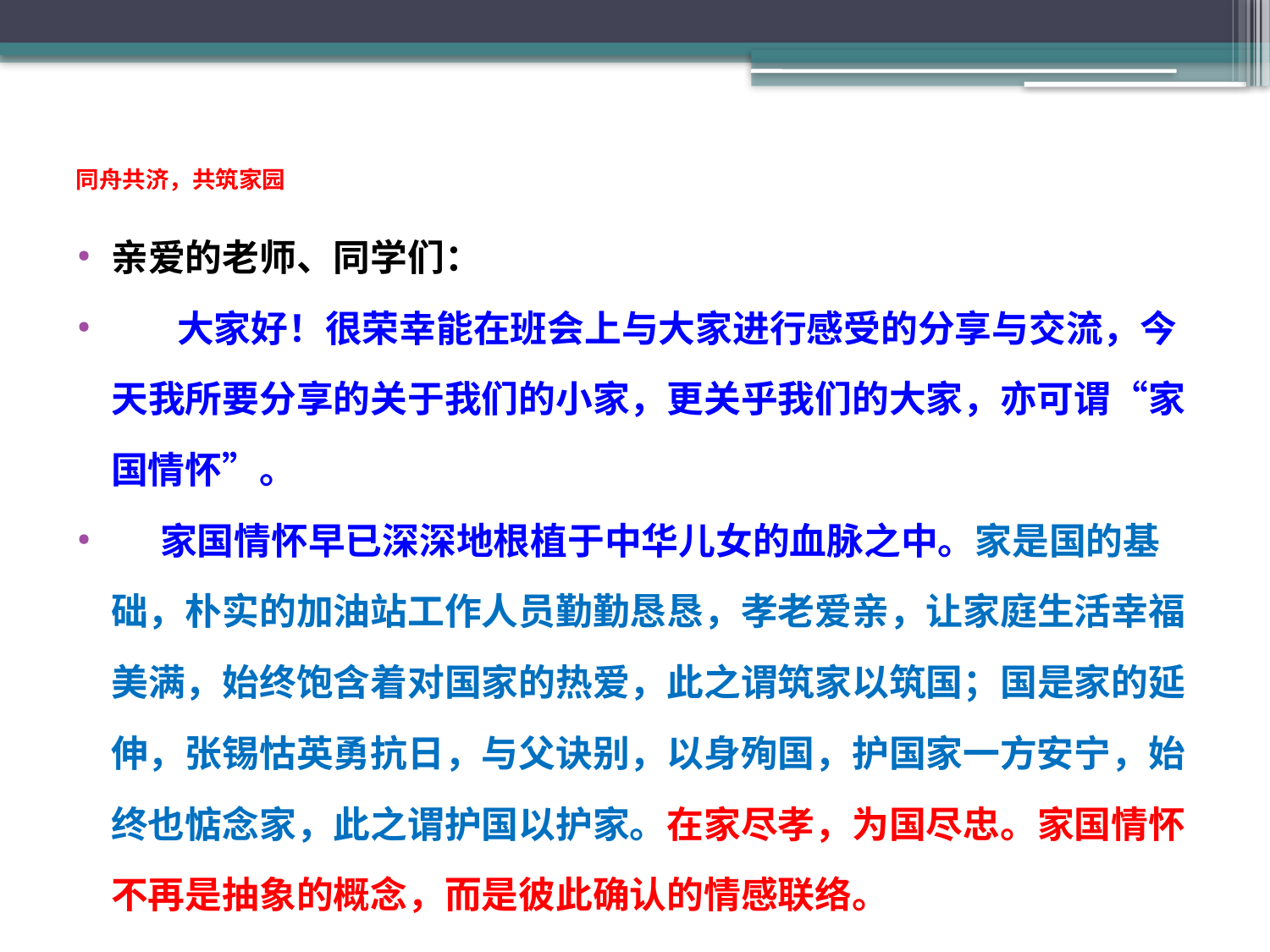

# 同舟共济，共筑家园
亲爱的老师、同学们：
       大家好！很荣幸能在班会上与大家进行感受的分享与交流，今天我所要分享的关于我们的小家，更关乎我们的大家，亦可谓“家国情怀”。
     家国情怀早已深深地根植于中华儿女的血脉之中。家是国的基础，朴实的加油站工作人员勤勤恳恳，孝老爱亲，让家庭生活幸福美满，始终饱含着对国家的热爱，此之谓筑家以筑国；国是家的延伸，张锡怙英勇抗日，与父诀别，以身殉国，护国家一方安宁，始终也惦念家，此之谓护国以护家。在家尽孝，为国尽忠。家国情怀不再是抽象的概念，而是彼此确认的情感联络。